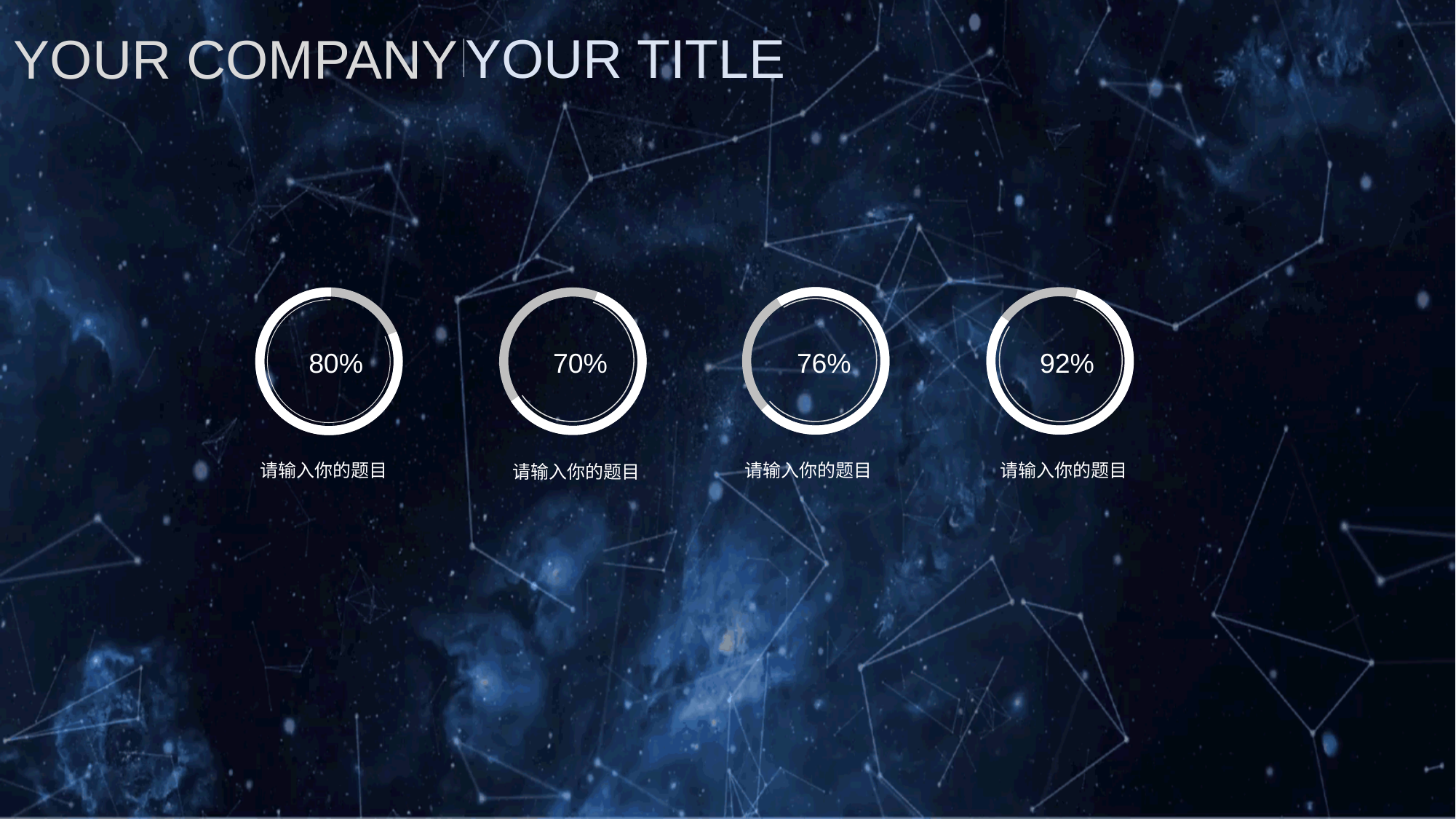

76%

92%

80%

70%
请输入你的题目
请输入你的题目
请输入你的题目
请输入你的题目